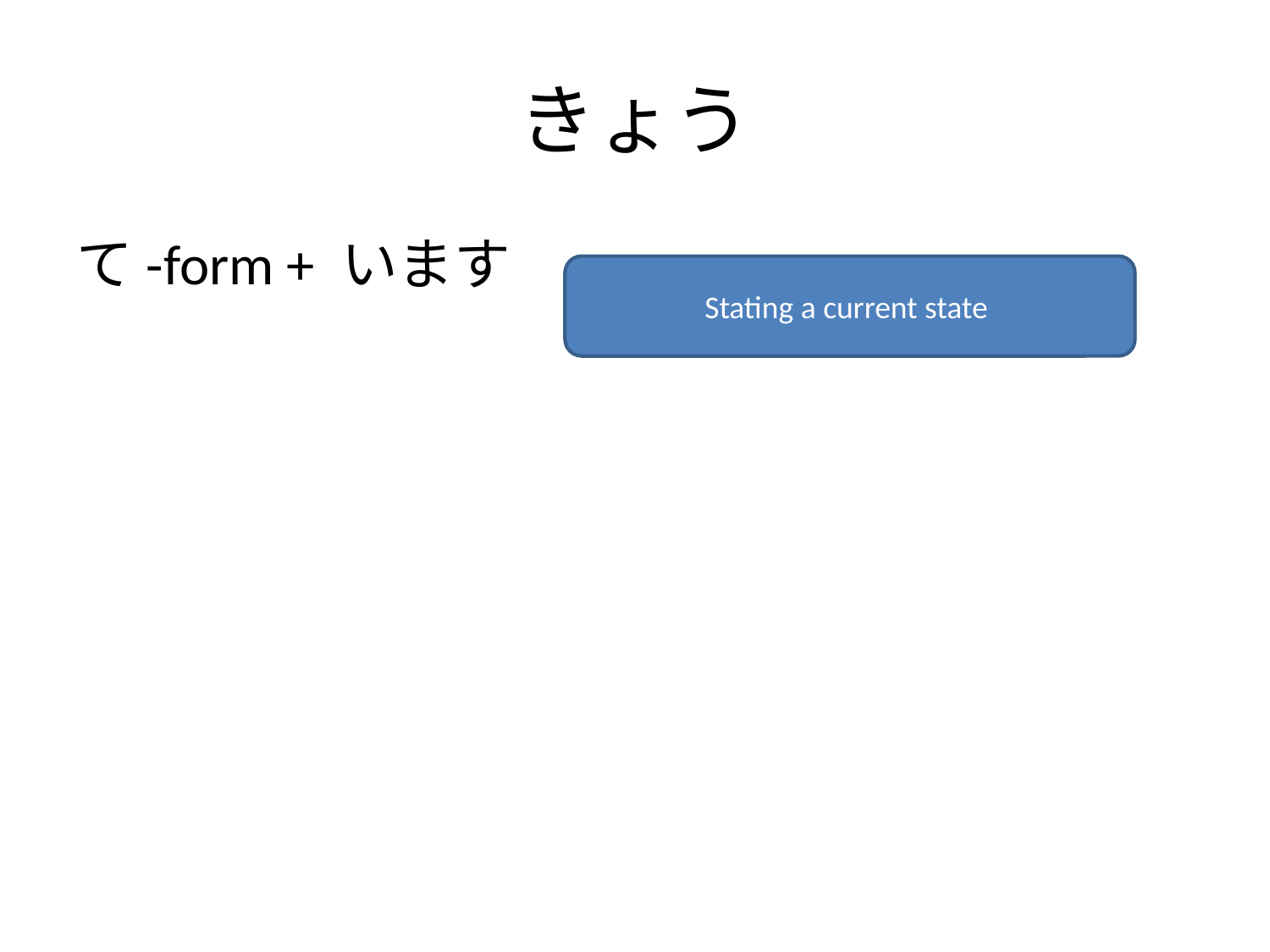

# きょう
て-form + います

Stating a current state